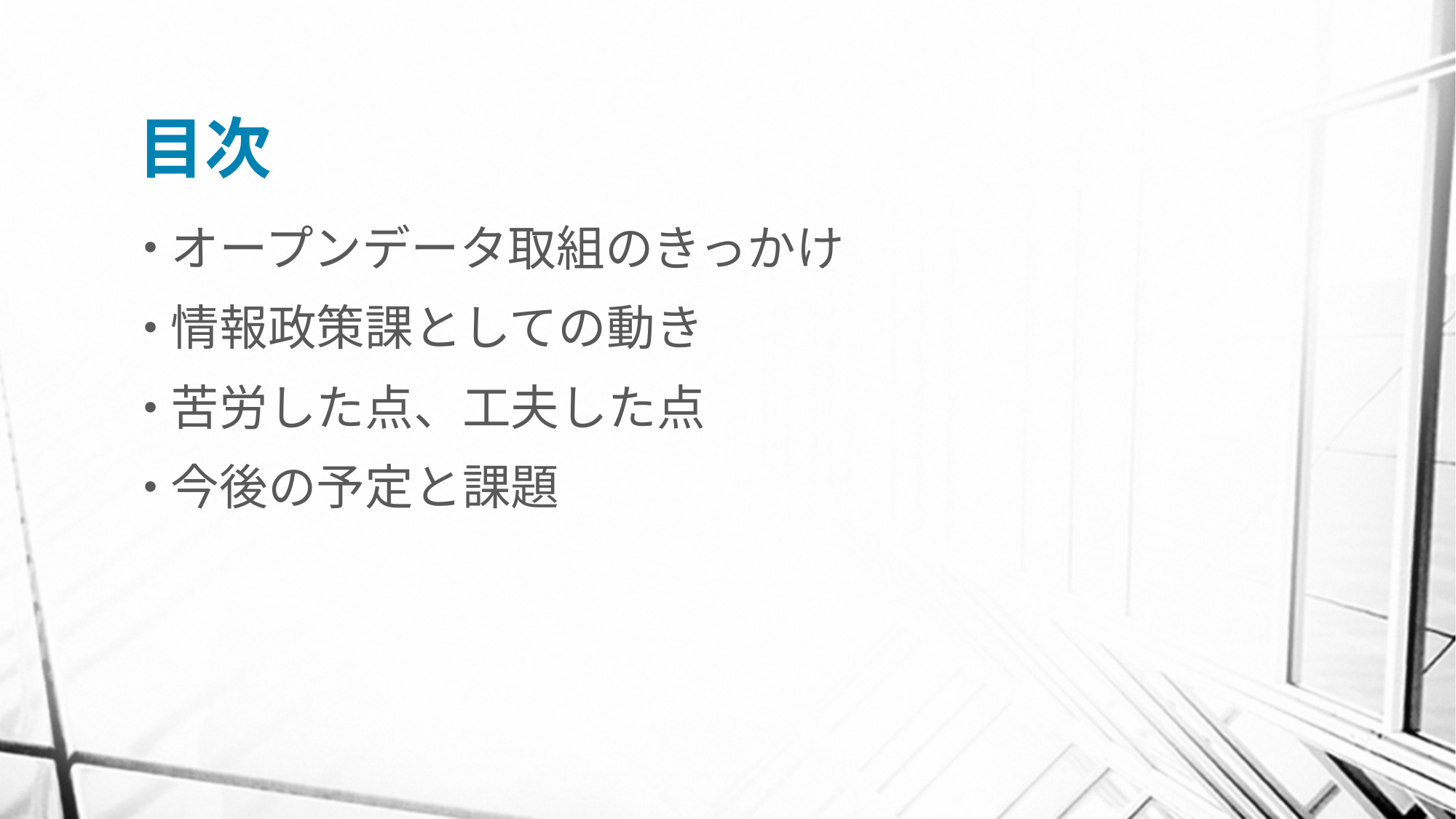

# 目次
オープンデータ取組のきっかけ
情報政策課としての動き
苦労した点、工夫した点
今後の予定と課題